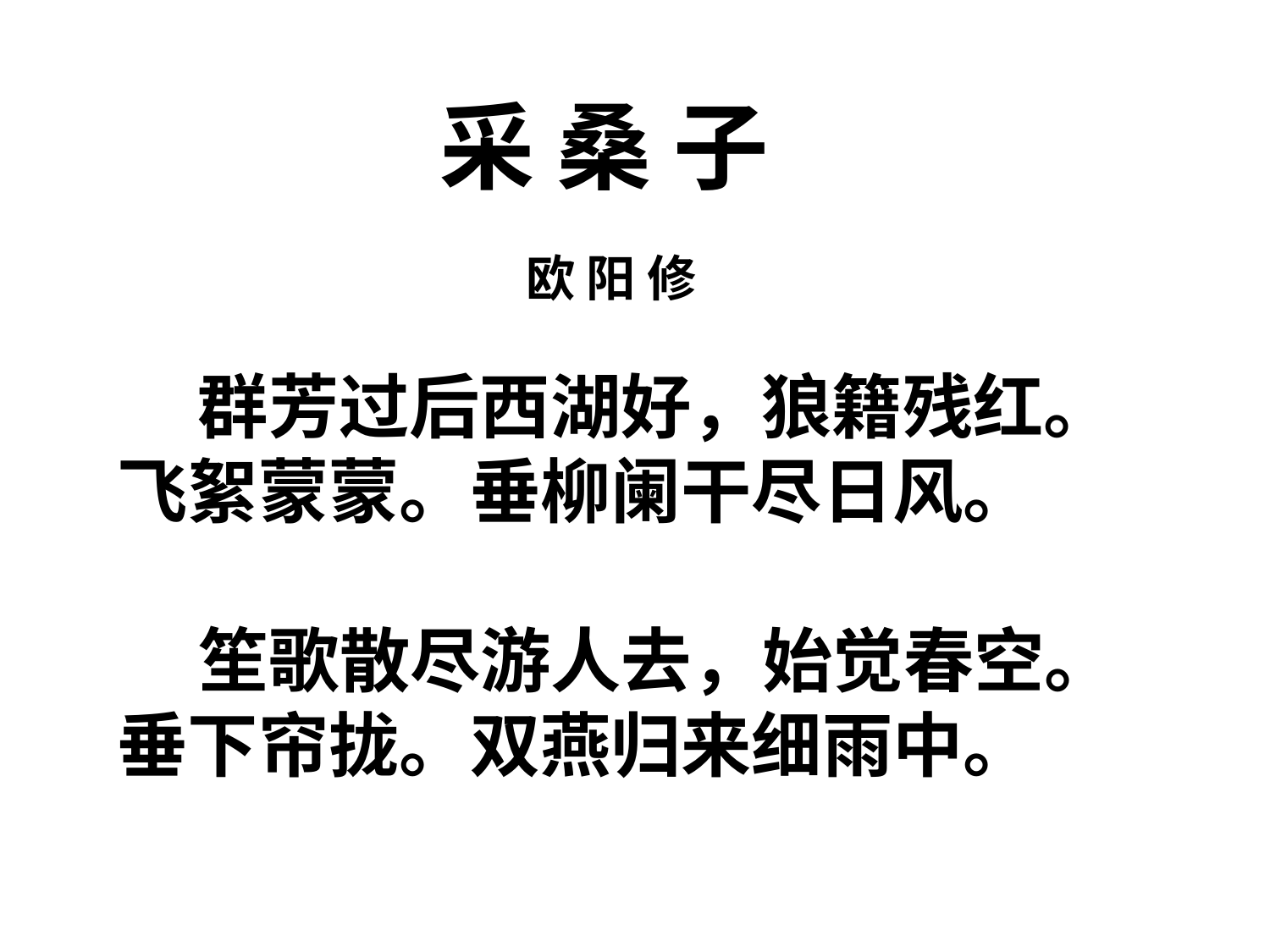

采 桑 子
  欧 阳 修
    群芳过后西湖好，狼籍残红。
飞絮蒙蒙。垂柳阑干尽日风。

    笙歌散尽游人去，始觉春空。
垂下帘拢。双燕归来细雨中。
17